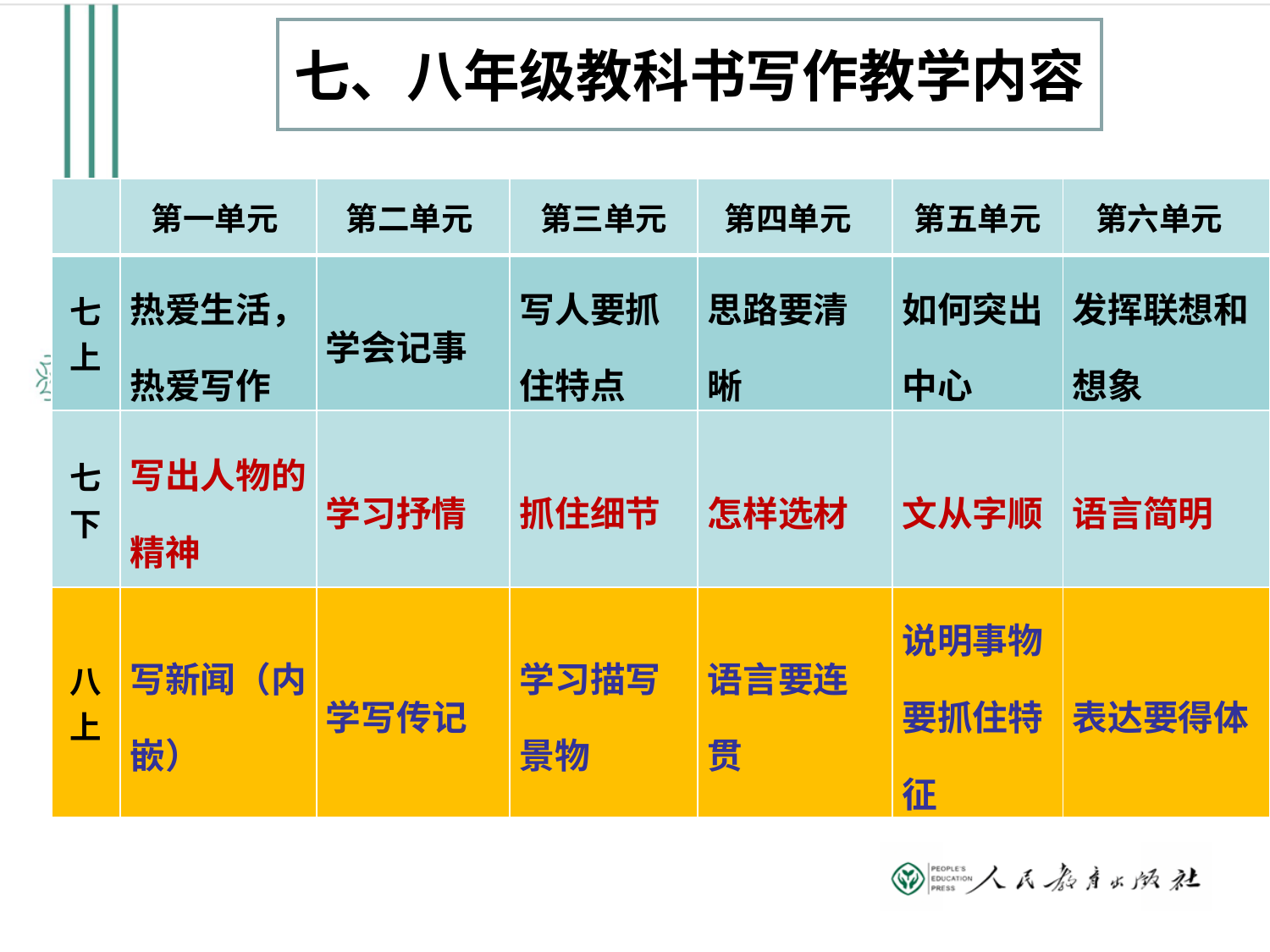

七、八年级教科书写作教学内容
|  | 第一单元 | 第二单元 | 第三单元 | 第四单元 | 第五单元 | 第六单元 |
| --- | --- | --- | --- | --- | --- | --- |
| 七上 | 热爱生活，热爱写作 | 学会记事 | 写人要抓住特点 | 思路要清晰 | 如何突出中心 | 发挥联想和想象 |
| 七下 | 写出人物的精神 | 学习抒情 | 抓住细节 | 怎样选材 | 文从字顺 | 语言简明 |
| 八上 | 写新闻（内嵌） | 学写传记 | 学习描写景物 | 语言要连贯 | 说明事物要抓住特征 | 表达要得体 |